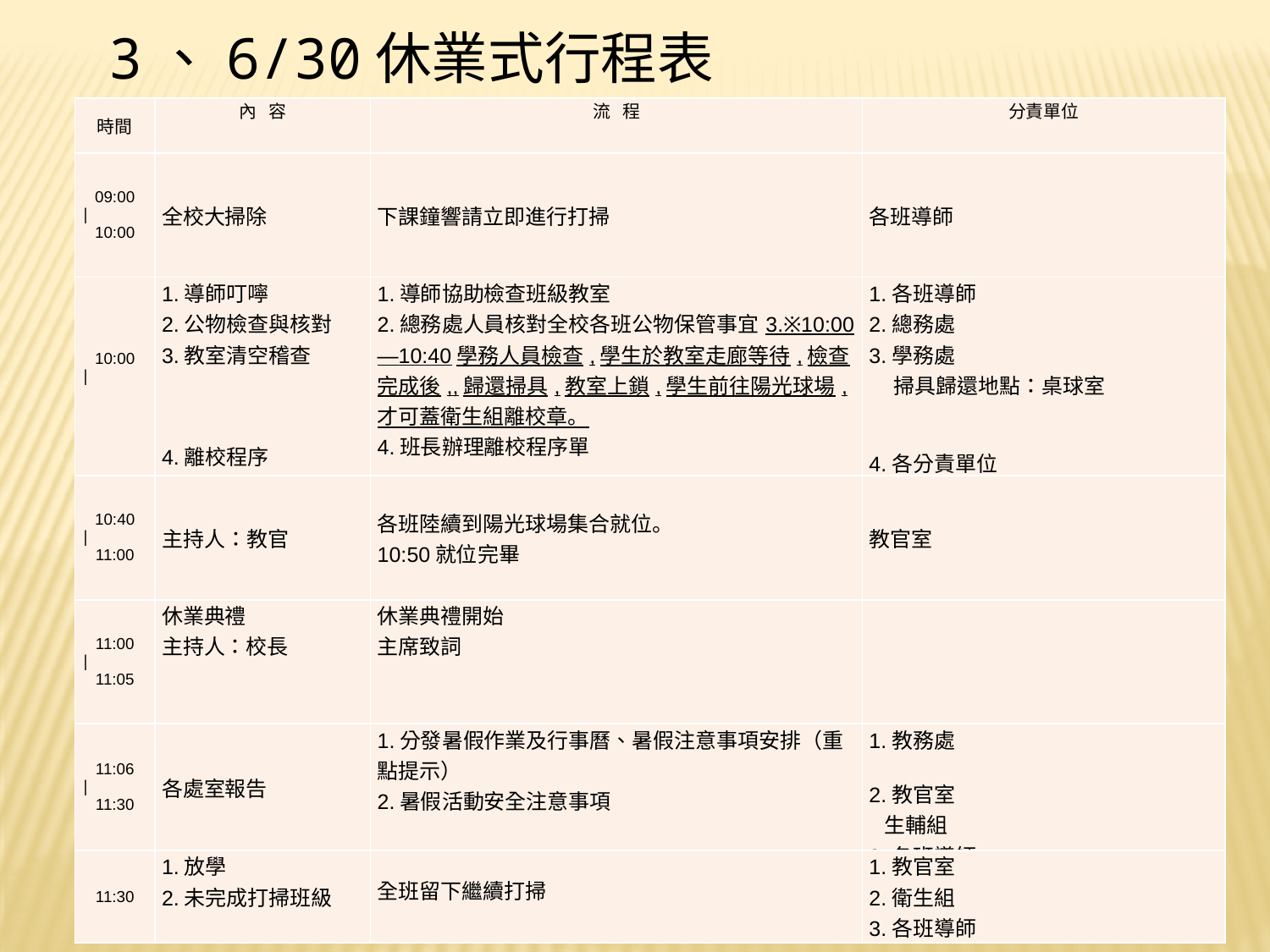

3、6/30休業式行程表
.
| 時間 | 內 容 | 流 程 | 分責單位 |
| --- | --- | --- | --- |
| 09:00 ∣ 10:00 | 全校大掃除 | 下課鐘響請立即進行打掃 | 各班導師 |
| 10:00 ∣ | 1.導師叮嚀 2.公物檢查與核對 3.教室清空稽查       4.離校程序 | 1.導師協助檢查班級教室 2.總務處人員核對全校各班公物保管事宜3.※10:00—10:40學務人員檢查,學生於教室走廊等待,檢查完成後,,歸還掃具,教室上鎖,學生前往陽光球場,才可蓋衛生組離校章。 4.班長辦理離校程序單 | 1.各班導師 2.總務處 3.學務處 掃具歸還地點：桌球室     4.各分責單位 |
| 10:40 ∣ 11:00 | 主持人：教官 | 各班陸續到陽光球場集合就位。 10:50就位完畢 | 教官室 |
| 11:00 ∣ 11:05 | 休業典禮 主持人：校長 | 休業典禮開始 主席致詞 |  |
| 11:06 ∣ 11:30 | 各處室報告 | 1.分發暑假作業及行事曆、暑假注意事項安排（重點提示） 2.暑假活動安全注意事項 | 1.教務處   2.教官室 生輔組 3.各班導師 |
| 11:30 | 1.放學 2.未完成打掃班級 | 全班留下繼續打掃 | 1.教官室 2.衛生組 3.各班導師 |